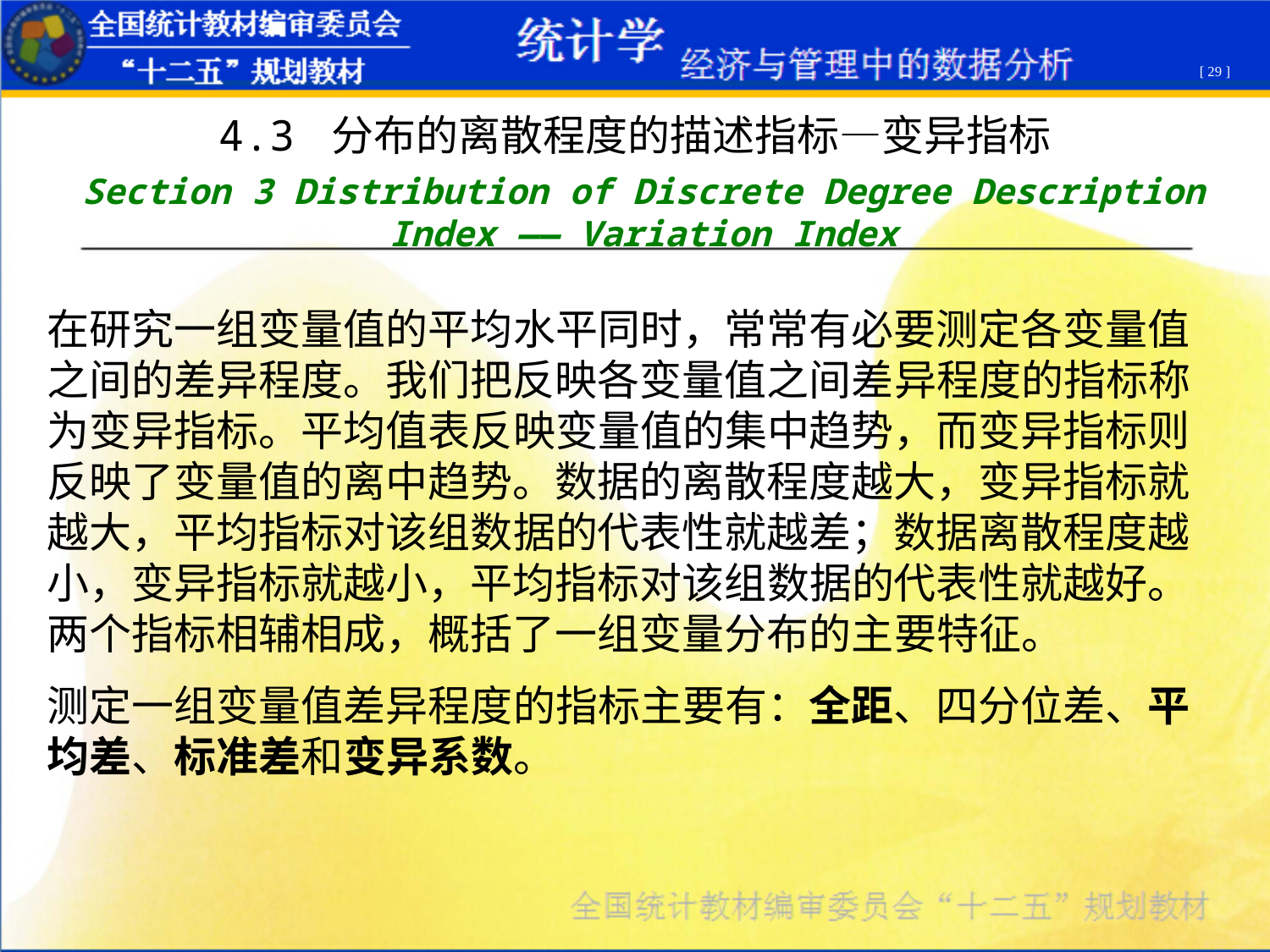

[ 29 ]
4.3 分布的离散程度的描述指标—变异指标
Section 3 Distribution of Discrete Degree Description Index —— Variation Index
在研究一组变量值的平均水平同时，常常有必要测定各变量值之间的差异程度。我们把反映各变量值之间差异程度的指标称为变异指标。平均值表反映变量值的集中趋势，而变异指标则反映了变量值的离中趋势。数据的离散程度越大，变异指标就越大，平均指标对该组数据的代表性就越差；数据离散程度越小，变异指标就越小，平均指标对该组数据的代表性就越好。两个指标相辅相成，概括了一组变量分布的主要特征。
测定一组变量值差异程度的指标主要有：全距、四分位差、平均差、标准差和变异系数。